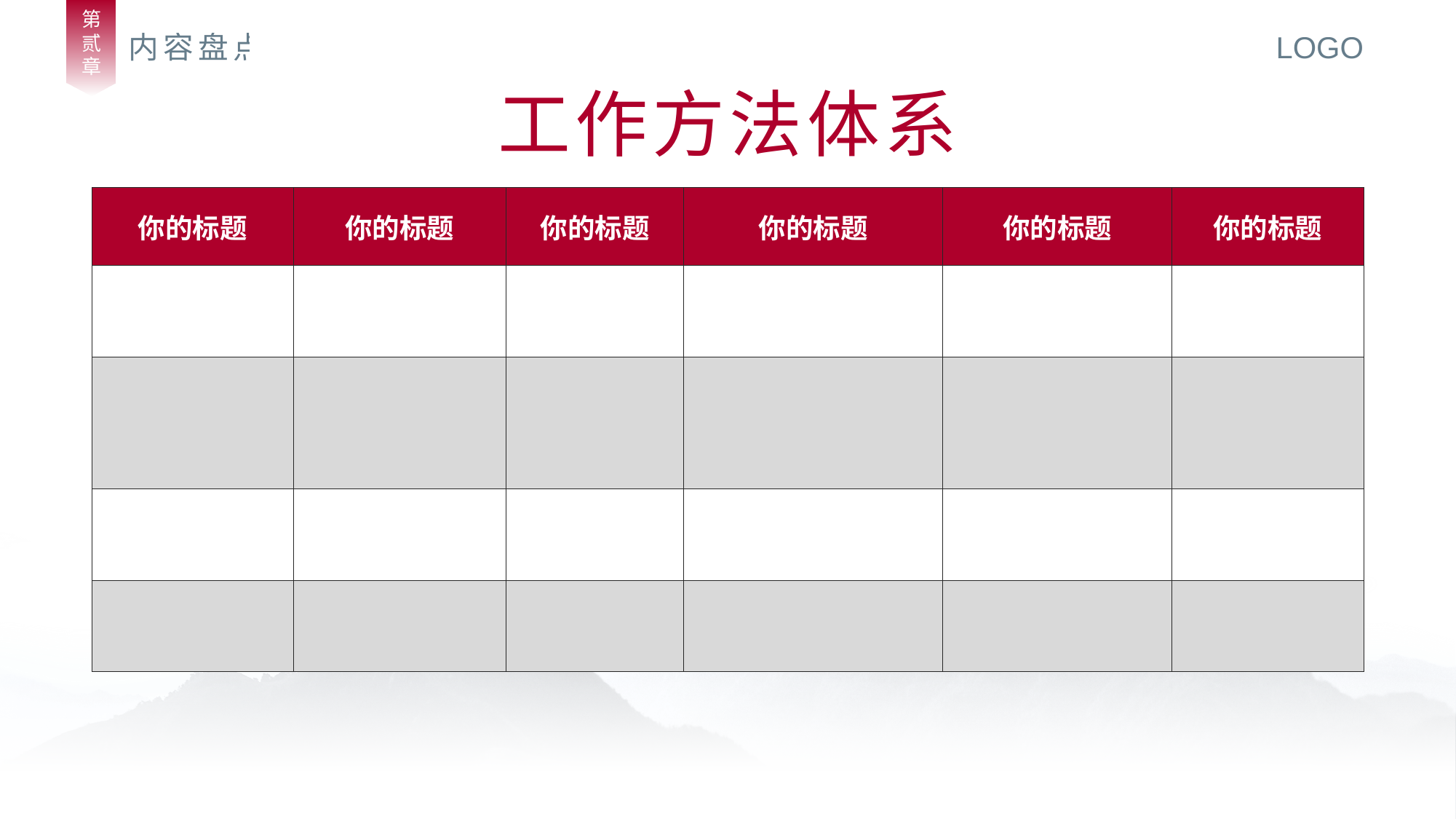

第
贰
章
内容盘点
LOGO
工作方法体系
| 你的标题 | 你的标题 | 你的标题 | 你的标题 | 你的标题 | 你的标题 |
| --- | --- | --- | --- | --- | --- |
|  |  |  |  |  |  |
|  |  |  |  |  |  |
|  |  |  |  |  |  |
|  |  |  |  |  |  |